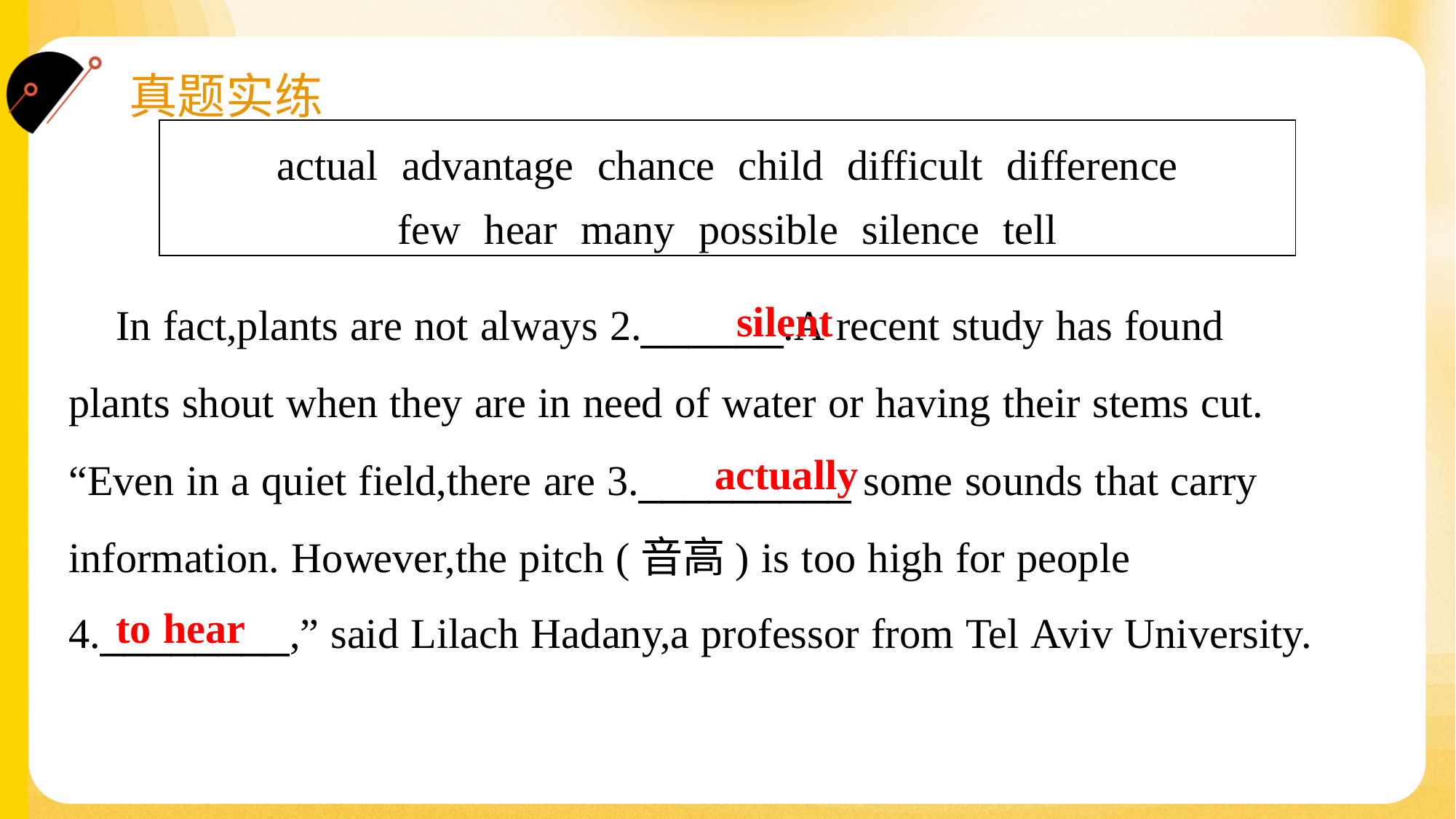

| actual advantage chance child difficult difference few hear many possible silence tell |
| --- |
silent
    In fact,plants are not always 2.______.A recent study has found
plants shout when they are in need of water or having their stems cut.
“Even in a quiet field,there are 3._________ some sounds that carry
information. However,the pitch (音高) is too high for people
4.________,” said Lilach Hadany,a professor from Tel Aviv University.#1.3
actually
to hear